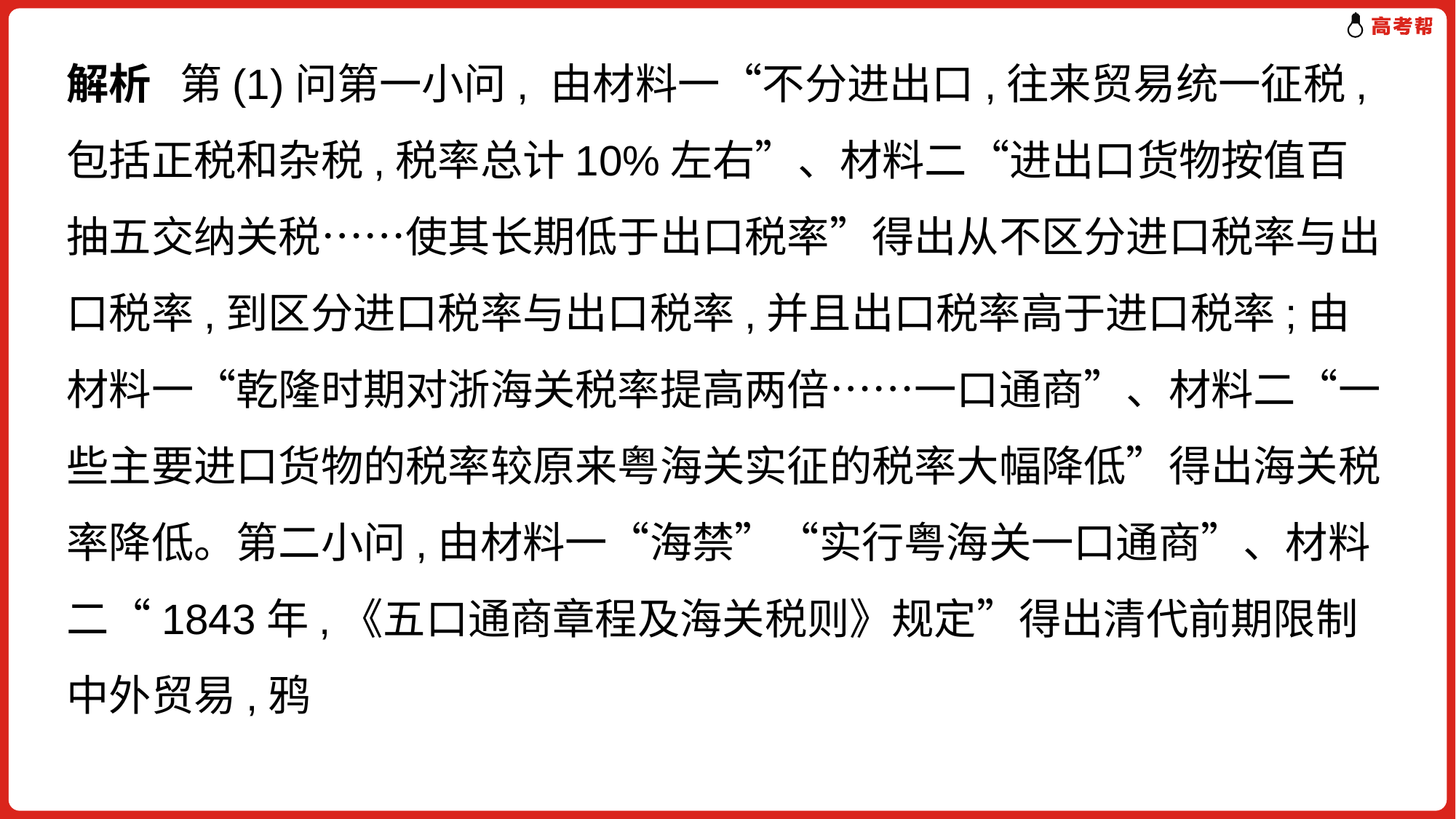

解析   第(1)问第一小问, 由材料一“不分进出口,往来贸易统一征税,包括正税和杂税,税率总计10%左右”、材料二“进出口货物按值百抽五交纳关税……使其长期低于出口税率”得出从不区分进口税率与出口税率,到区分进口税率与出口税率,并且出口税率高于进口税率;由材料一“乾隆时期对浙海关税率提高两倍……一口通商”、材料二“一些主要进口货物的税率较原来粤海关实征的税率大幅降低”得出海关税率降低。第二小问,由材料一“海禁”“实行粤海关一口通商”、材料二“1843年,《五口通商章程及海关税则》规定”得出清代前期限制中外贸易,鸦